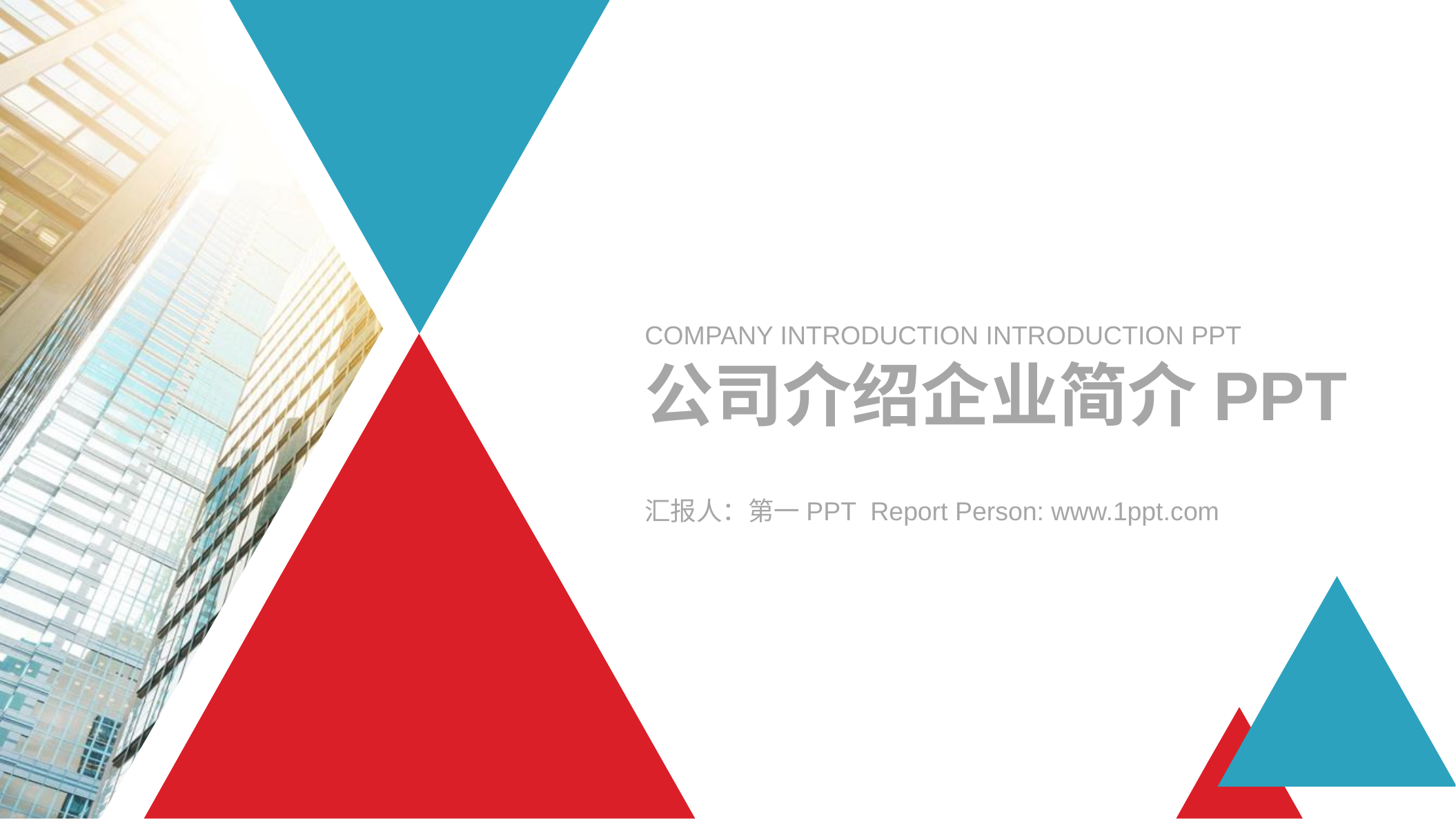

COMPANY INTRODUCTION INTRODUCTION PPT

公司介绍企业简介PPT
汇报人：第一PPT  Report Person: www.1ppt.com